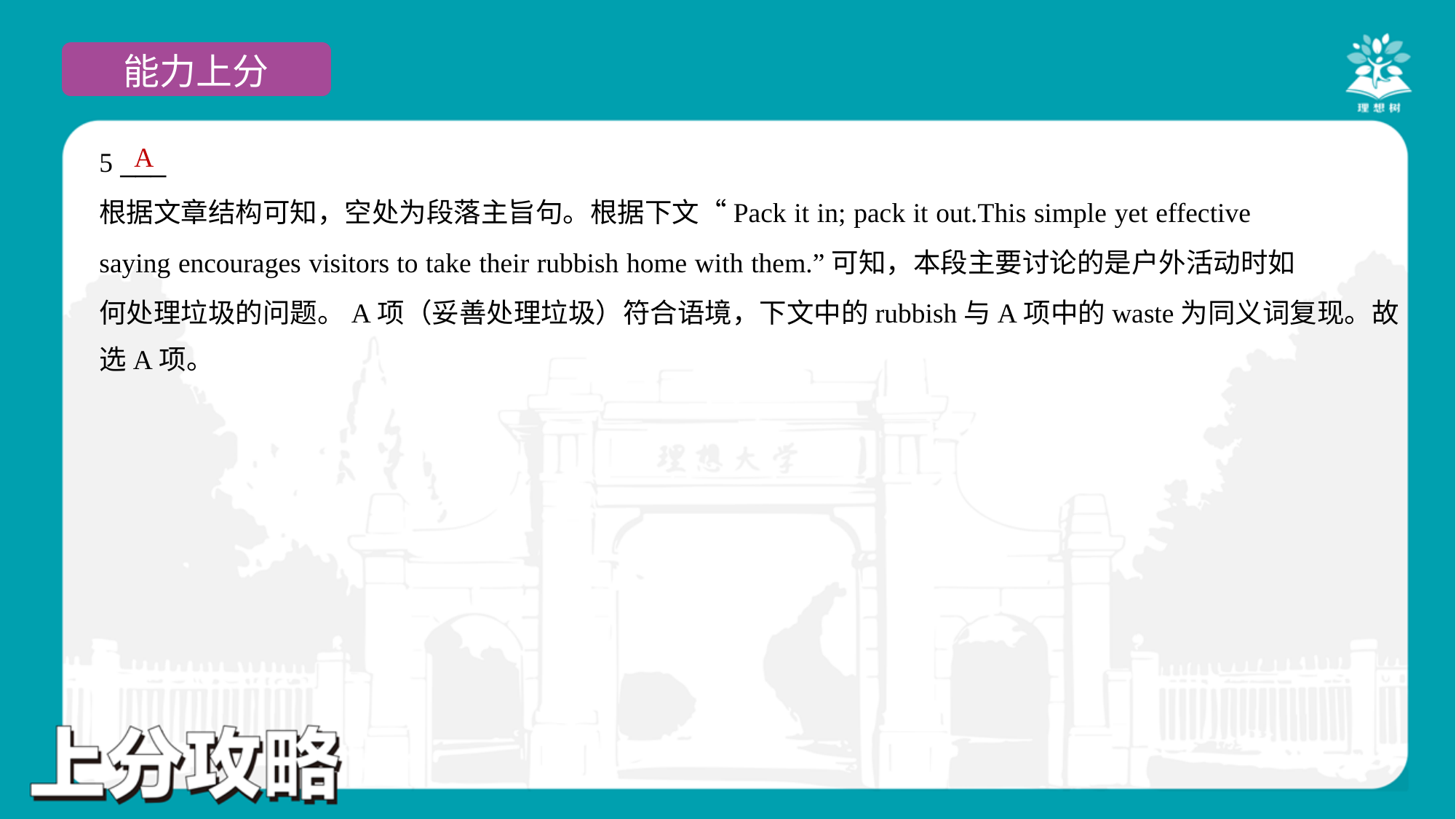

A
5 ___
根据文章结构可知，空处为段落主旨句。根据下文“Pack it in; pack it out.This simple yet effective
saying encourages visitors to take their rubbish home with them.”可知，本段主要讨论的是户外活动时如
何处理垃圾的问题。A项（妥善处理垃圾）符合语境，下文中的rubbish与A项中的waste为同义词复现。故
选A项。